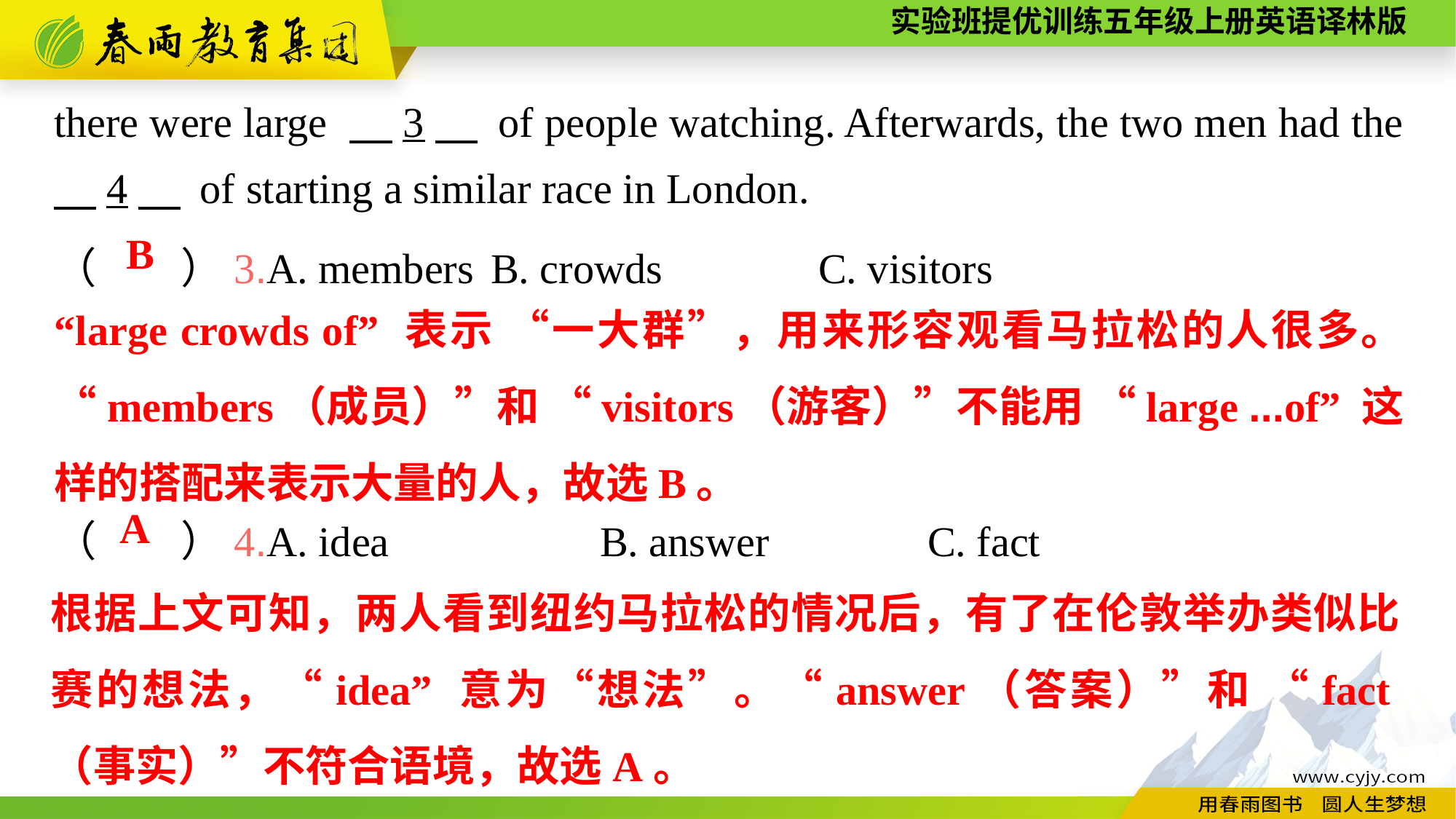

there were large 　3　 of people watching. Afterwards, the two men had the 　4　 of starting a similar race in London.
（　　）3.A. members	B. crowds		C. visitors

（　　）4.A. idea		B. answer		C. fact
B
“large crowds of” 表示 “一大群”，用来形容观看马拉松的人很多。“members（成员）”和 “visitors（游客）”不能用 “large ...of” 这样的搭配来表示大量的人，故选B。
A
根据上文可知，两人看到纽约马拉松的情况后，有了在伦敦举办类似比赛的想法，“idea” 意为“想法”。“answer（答案）”和 “fact（事实）”不符合语境，故选A。